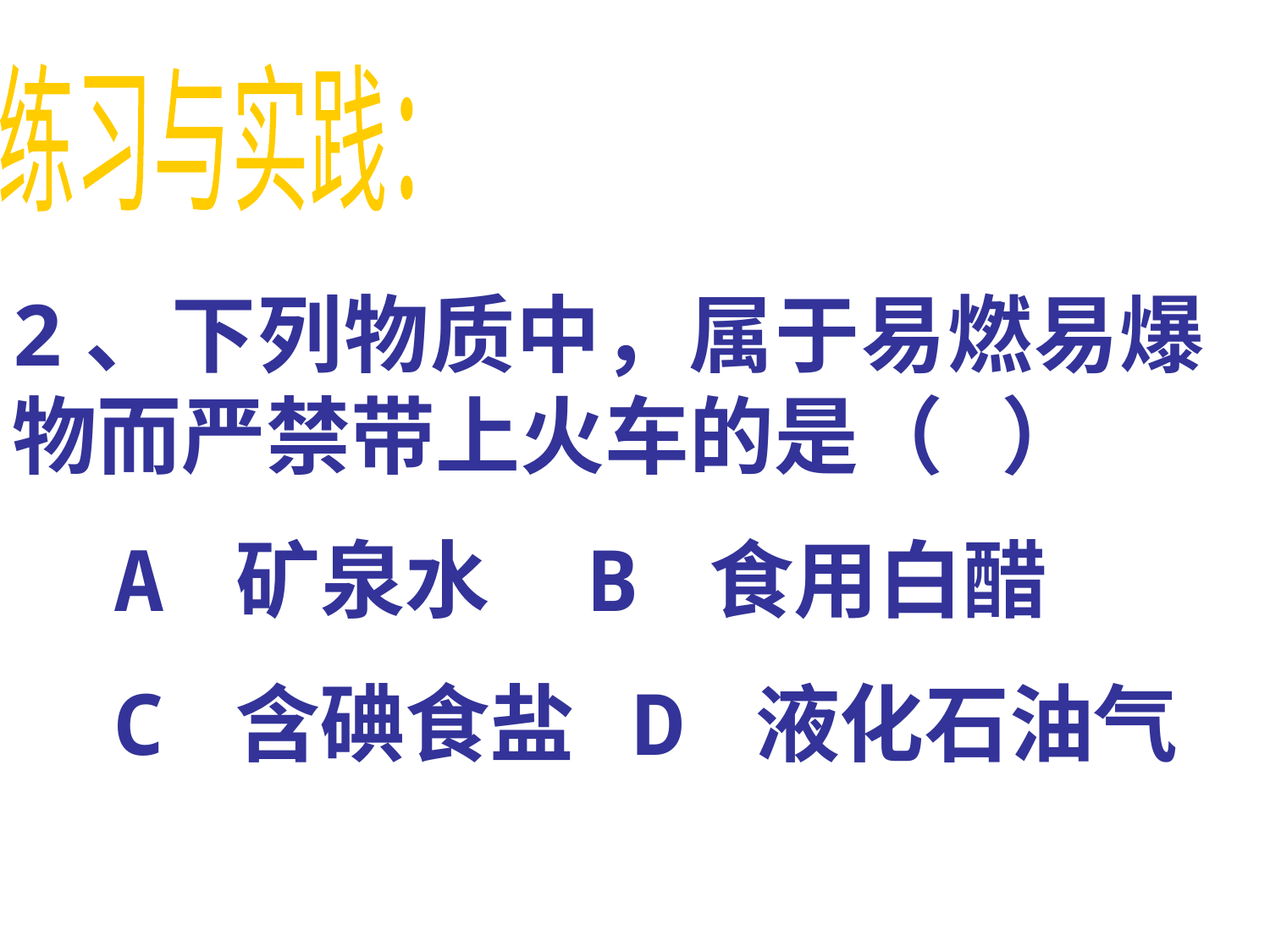

练习与实践：
2、下列物质中，属于易燃易爆物而严禁带上火车的是（   ）
  A 矿泉水    B 食用白醋
  C 含碘食盐  D 液化石油气